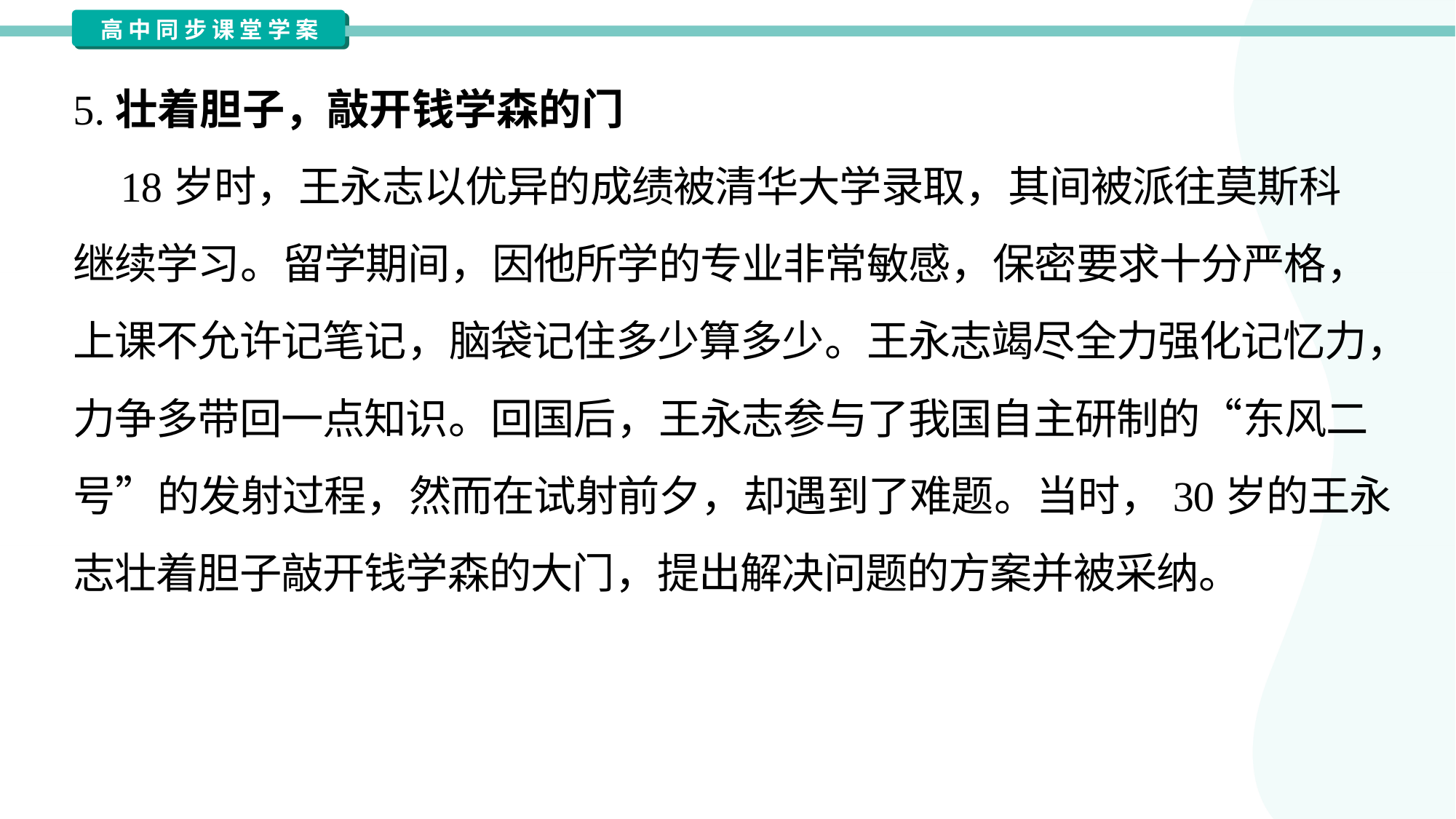

5.壮着胆子，敲开钱学森的门
    18岁时，王永志以优异的成绩被清华大学录取，其间被派往莫斯科
继续学习。留学期间，因他所学的专业非常敏感，保密要求十分严格，
上课不允许记笔记，脑袋记住多少算多少。王永志竭尽全力强化记忆力，
力争多带回一点知识。回国后，王永志参与了我国自主研制的“东风二
号”的发射过程，然而在试射前夕，却遇到了难题。当时，30岁的王永
志壮着胆子敲开钱学森的大门，提出解决问题的方案并被采纳。